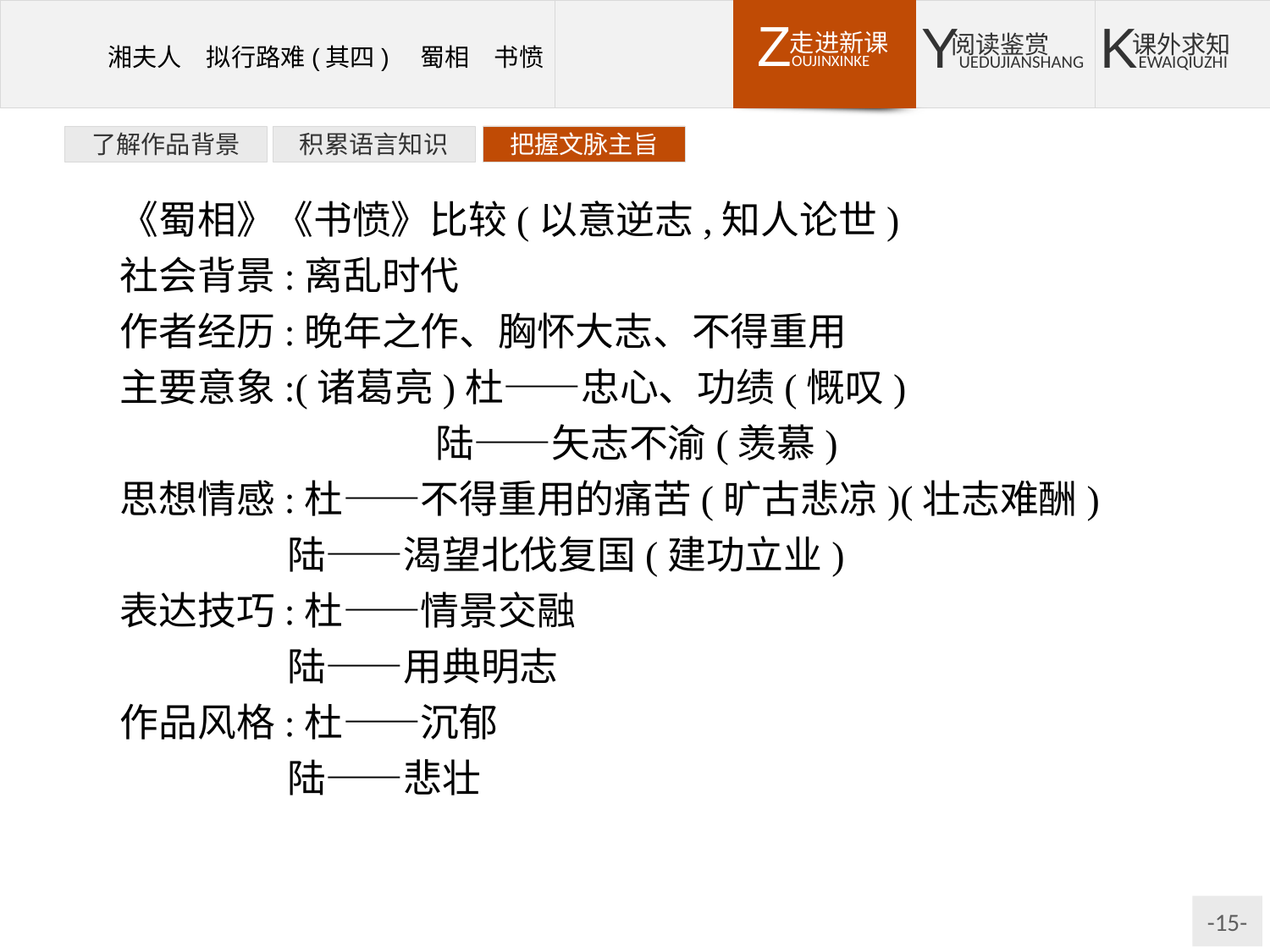

了解作品背景
积累语言知识
把握文脉主旨
《蜀相》《书愤》比较(以意逆志,知人论世)
社会背景:离乱时代
作者经历:晚年之作、胸怀大志、不得重用
主要意象:(诸葛亮)杜——忠心、功绩(慨叹)
			陆——矢志不渝(羡慕)
思想情感:杜——不得重用的痛苦(旷古悲凉)(壮志难酬)
	      陆——渴望北伐复国(建功立业)
表达技巧:杜——情景交融
	      陆——用典明志
作品风格:杜——沉郁
	      陆——悲壮